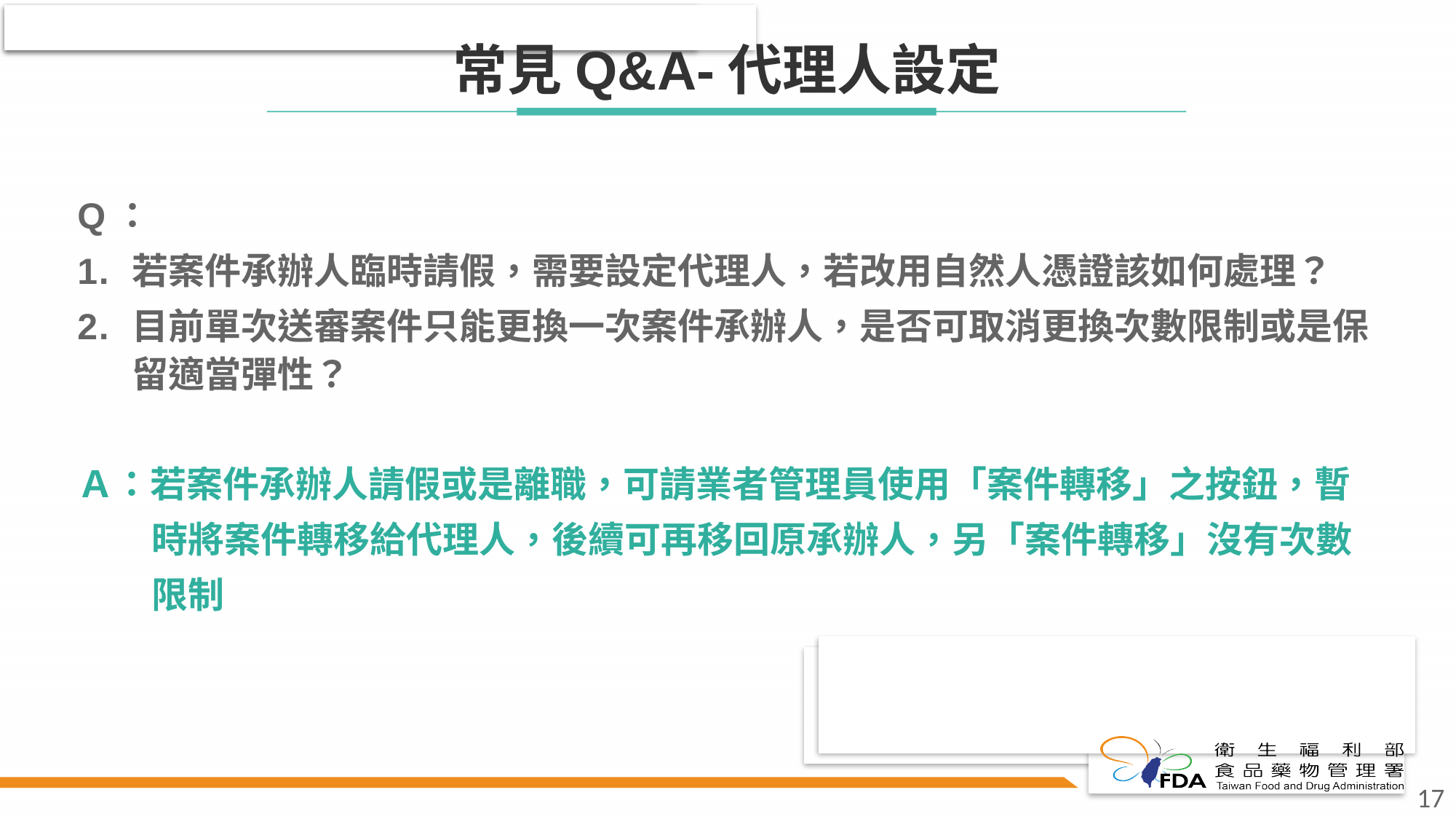

# 常見Q&A-代理人設定

Q：
若案件承辦人臨時請假，需要設定代理人，若改用自然人憑證該如何處理？
目前單次送審案件只能更換一次案件承辦人，是否可取消更換次數限制或是保留適當彈性？

Ａ：若案件承辦人請假或是離職，可請業者管理員使用「案件轉移」之按鈕，暫
        時將案件轉移給代理人，後續可再移回原承辦人，另「案件轉移」沒有次數
        限制